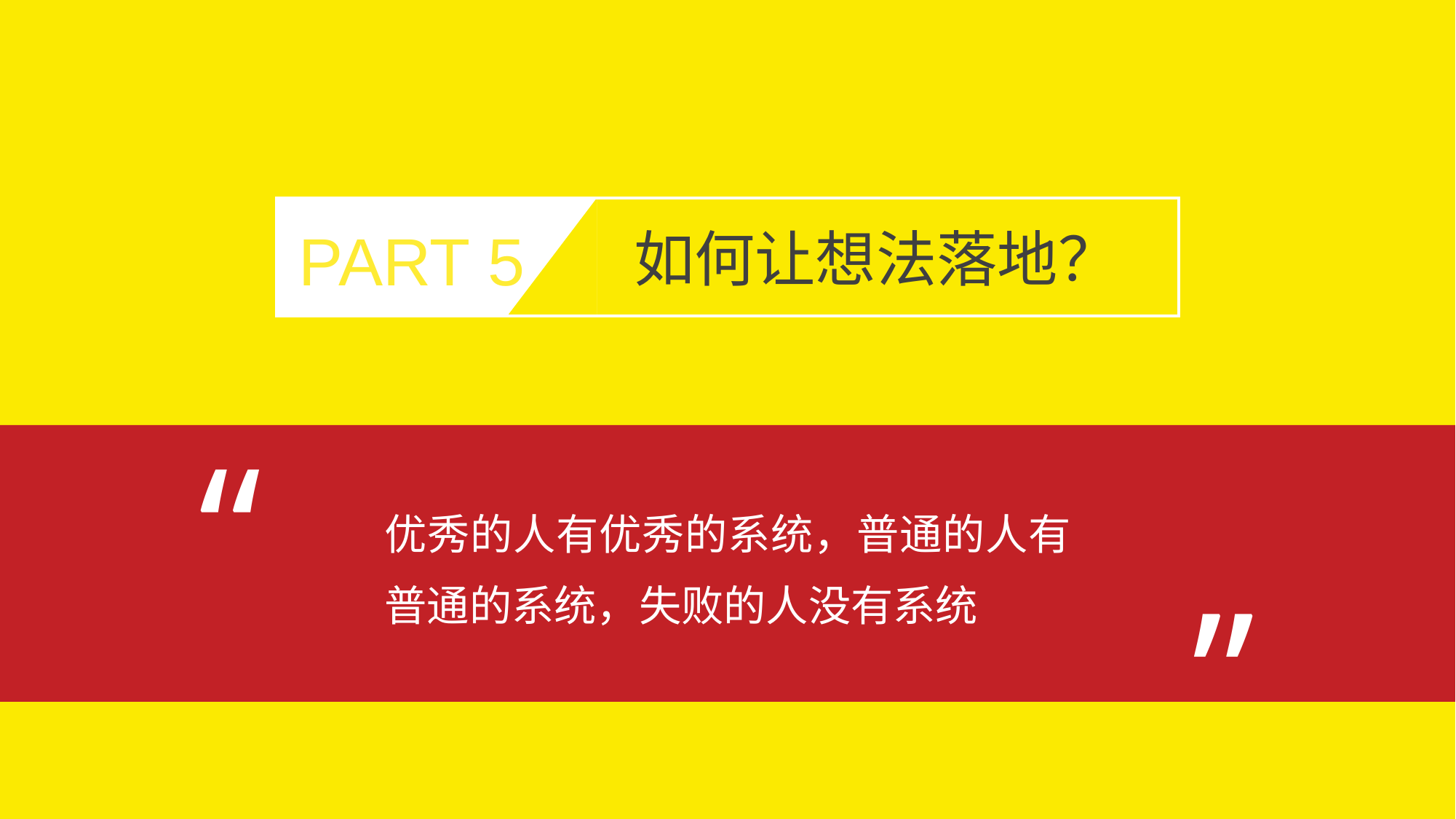

PART 5
如何让想法落地？
“

优秀的人有优秀的系统，普通的人有普通的系统，失败的人没有系统
“